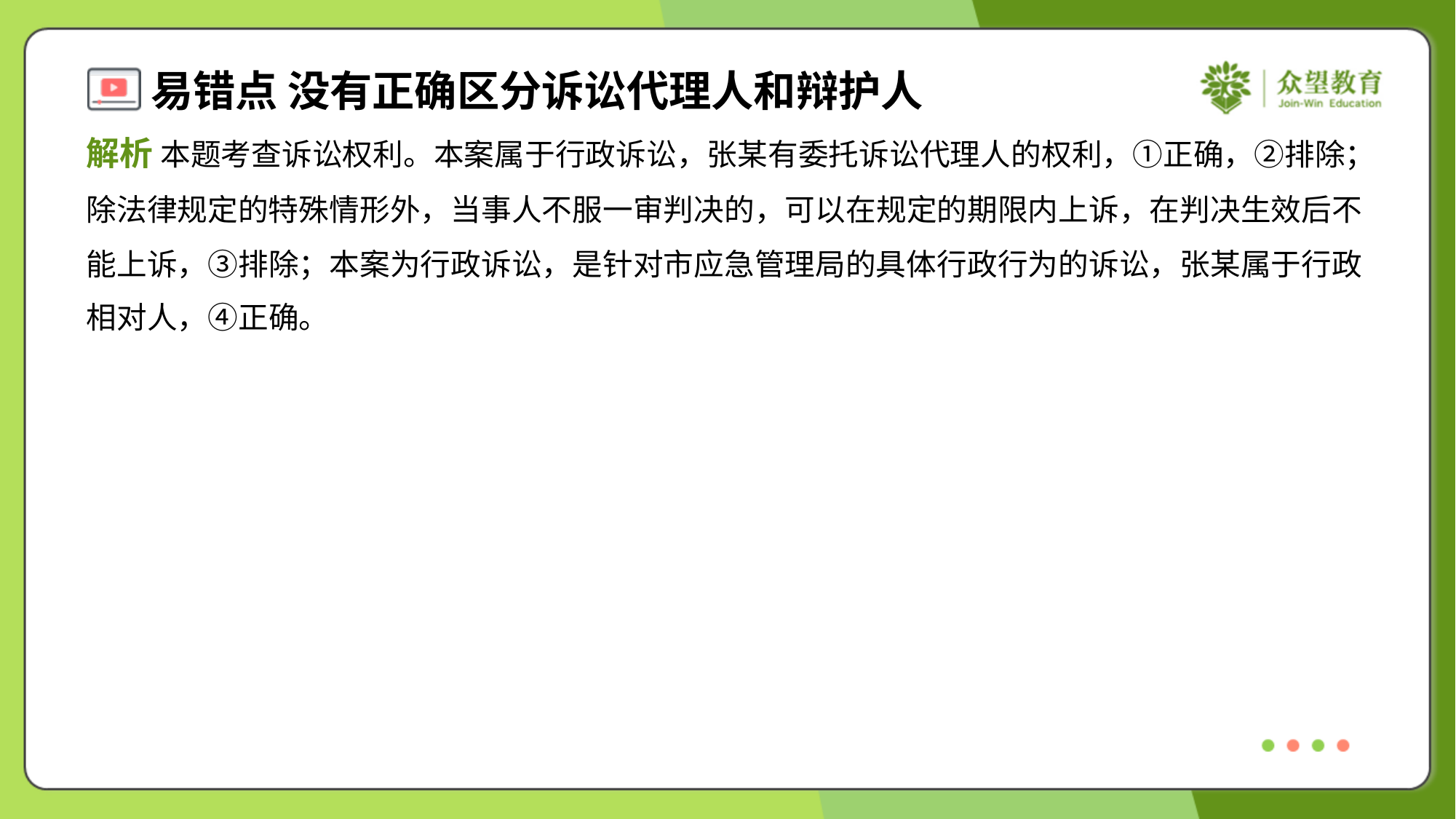

解析 本题考查诉讼权利。本案属于行政诉讼，张某有委托诉讼代理人的权利，①正确，②排除；
除法律规定的特殊情形外，当事人不服一审判决的，可以在规定的期限内上诉，在判决生效后不
能上诉，③排除；本案为行政诉讼，是针对市应急管理局的具体行政行为的诉讼，张某属于行政
相对人，④正确。